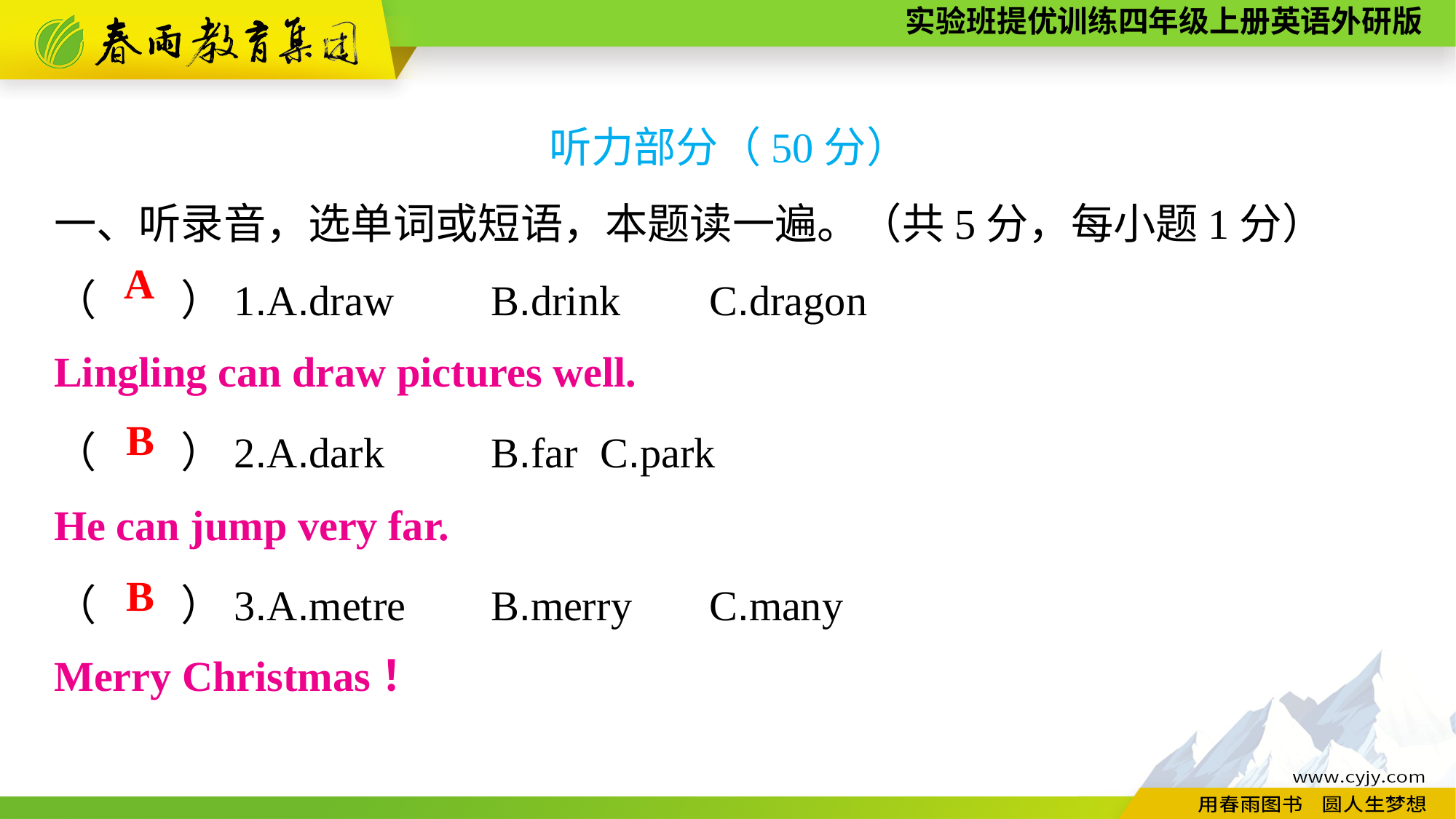

听力部分（50分）
一、听录音，选单词或短语，本题读一遍。（共5分，每小题1分）
（　　）1.A.draw	B.drink	C.dragon

（　　）2.A.dark	B.far	C.park

（　　）3.A.metre	B.merry	C.many
A
Lingling can draw pictures well.
B
He can jump very far.
B
Merry Christmas！